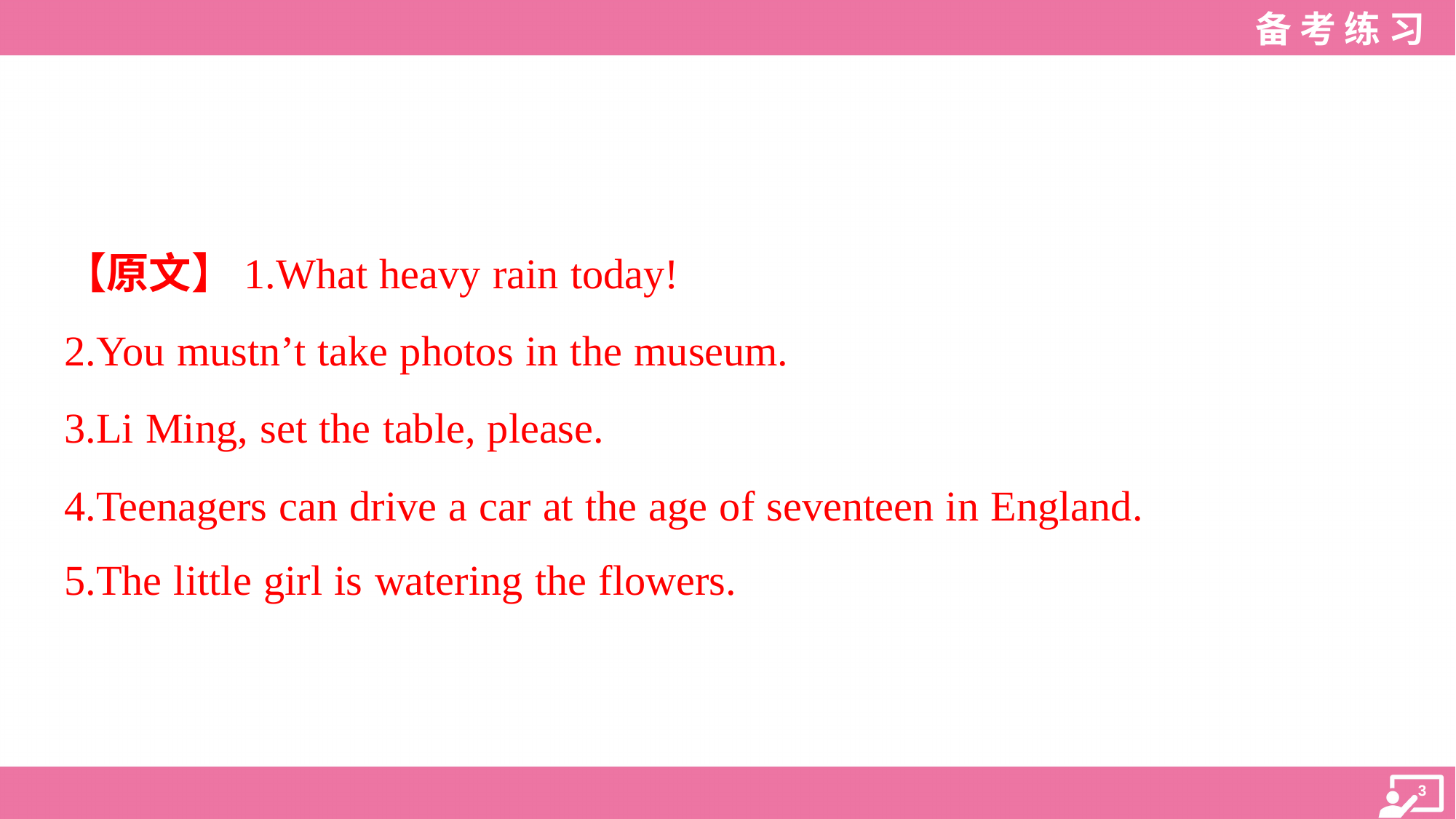

【原文】1.What heavy rain today!
2.You mustn’t take photos in the museum.
3.Li Ming, set the table, please.
4.Teenagers can drive a car at the age of seventeen in England.
5.The little girl is watering the flowers.